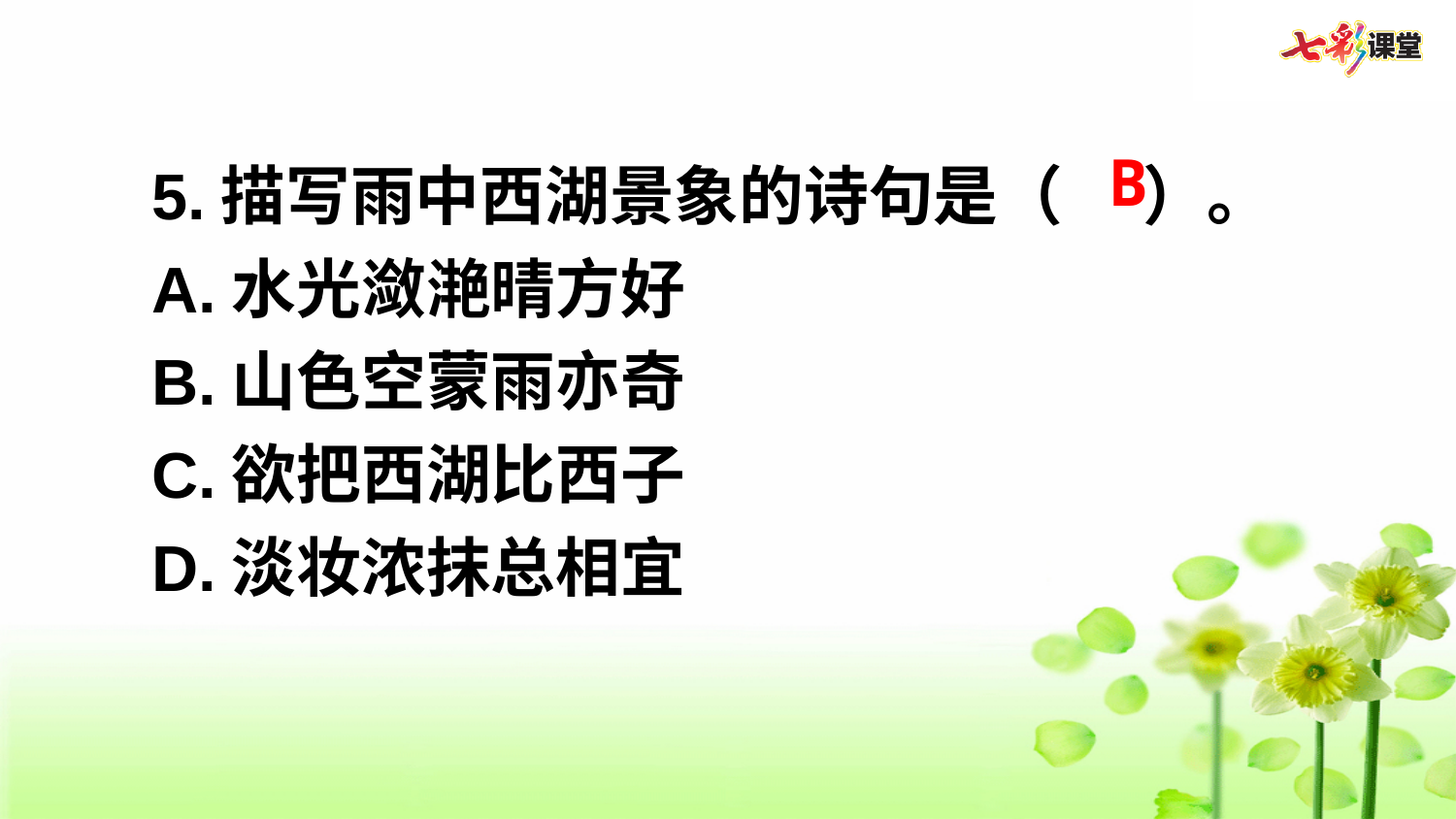

5.描写雨中西湖景象的诗句是（　 ）。
A.水光潋滟晴方好
B.山色空蒙雨亦奇
C.欲把西湖比西子
D.淡妆浓抹总相宜
B